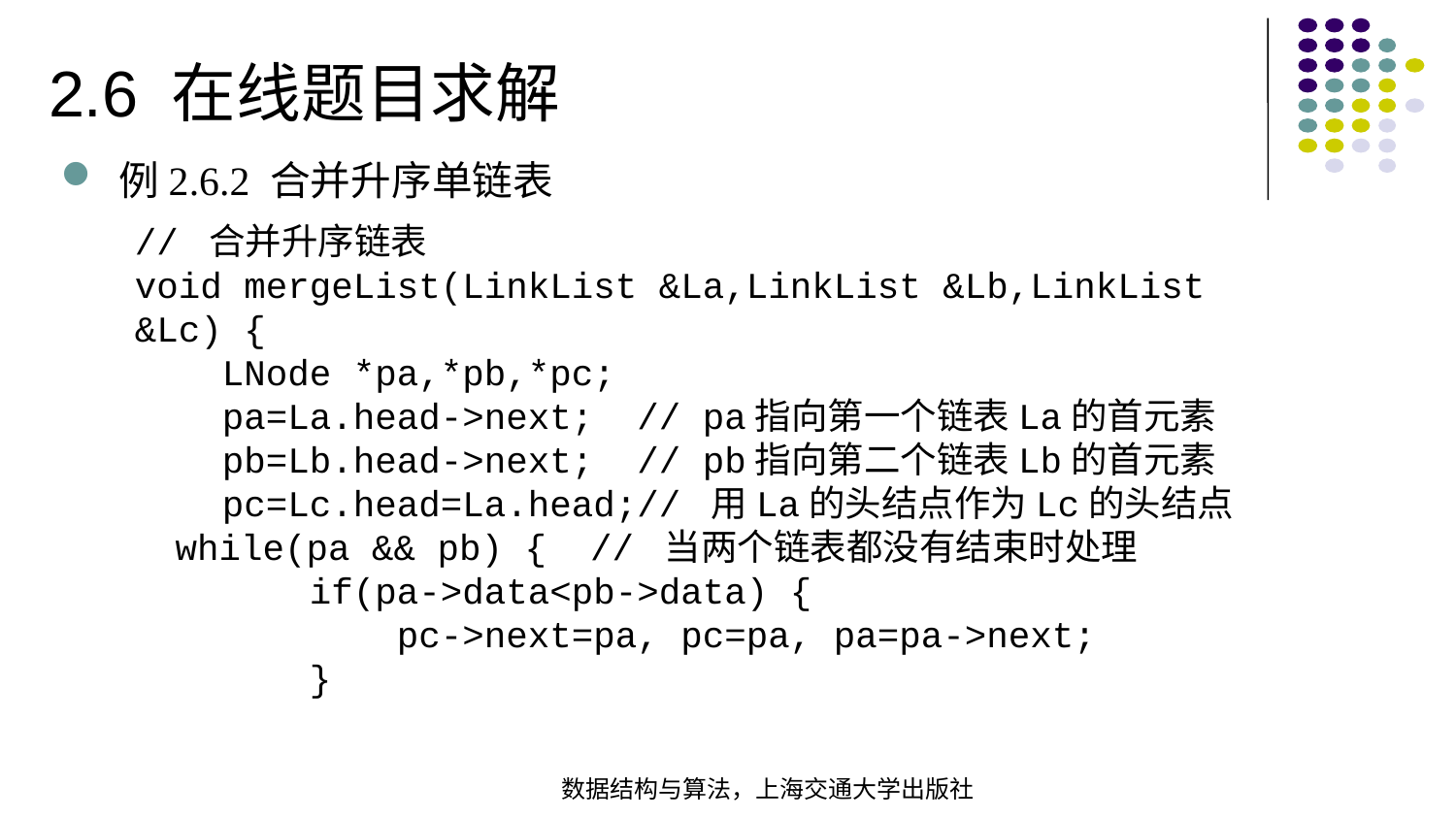

2.6 在线题目求解
例2.6.2 合并升序单链表
// 合并升序链表void mergeList(LinkList &La,LinkList &Lb,LinkList &Lc) {    LNode *pa,*pb,*pc;    pa=La.head->next;  // pa指向第一个链表La的首元素    pb=Lb.head->next;  // pb指向第二个链表Lb的首元素    pc=Lc.head=La.head;// 用La的头结点作为Lc的头结点    while(pa && pb) {  // 当两个链表都没有结束时处理        if(pa->data<pb->data) {            pc->next=pa, pc=pa, pa=pa->next;        }